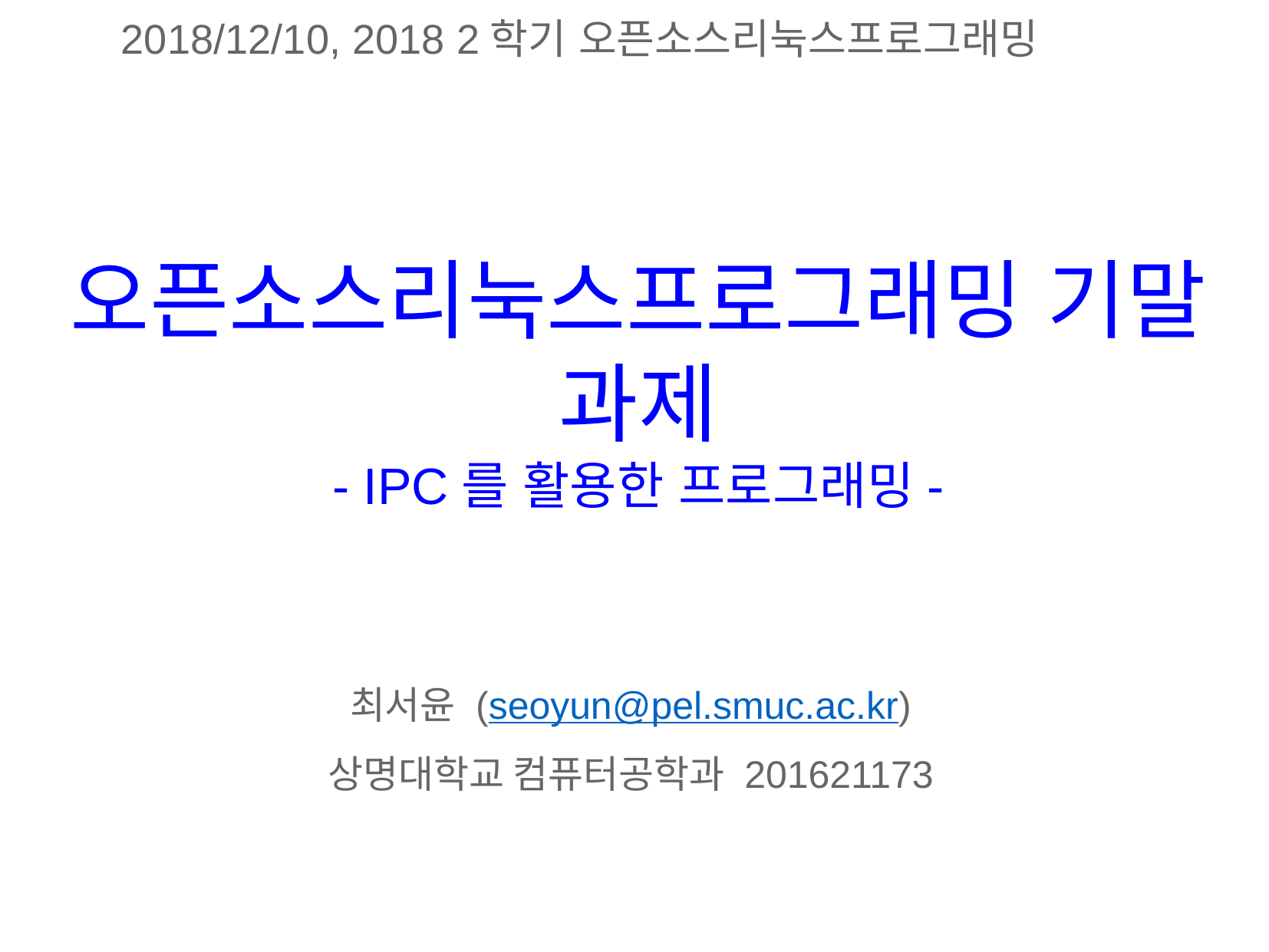

2018/12/10, 2018 2학기 오픈소스리눅스프로그래밍
# 오픈소스리눅스프로그래밍 기말 과제 - IPC를 활용한 프로그래밍-
최서윤 (seoyun@pel.smuc.ac.kr)
상명대학교 컴퓨터공학과 201621173